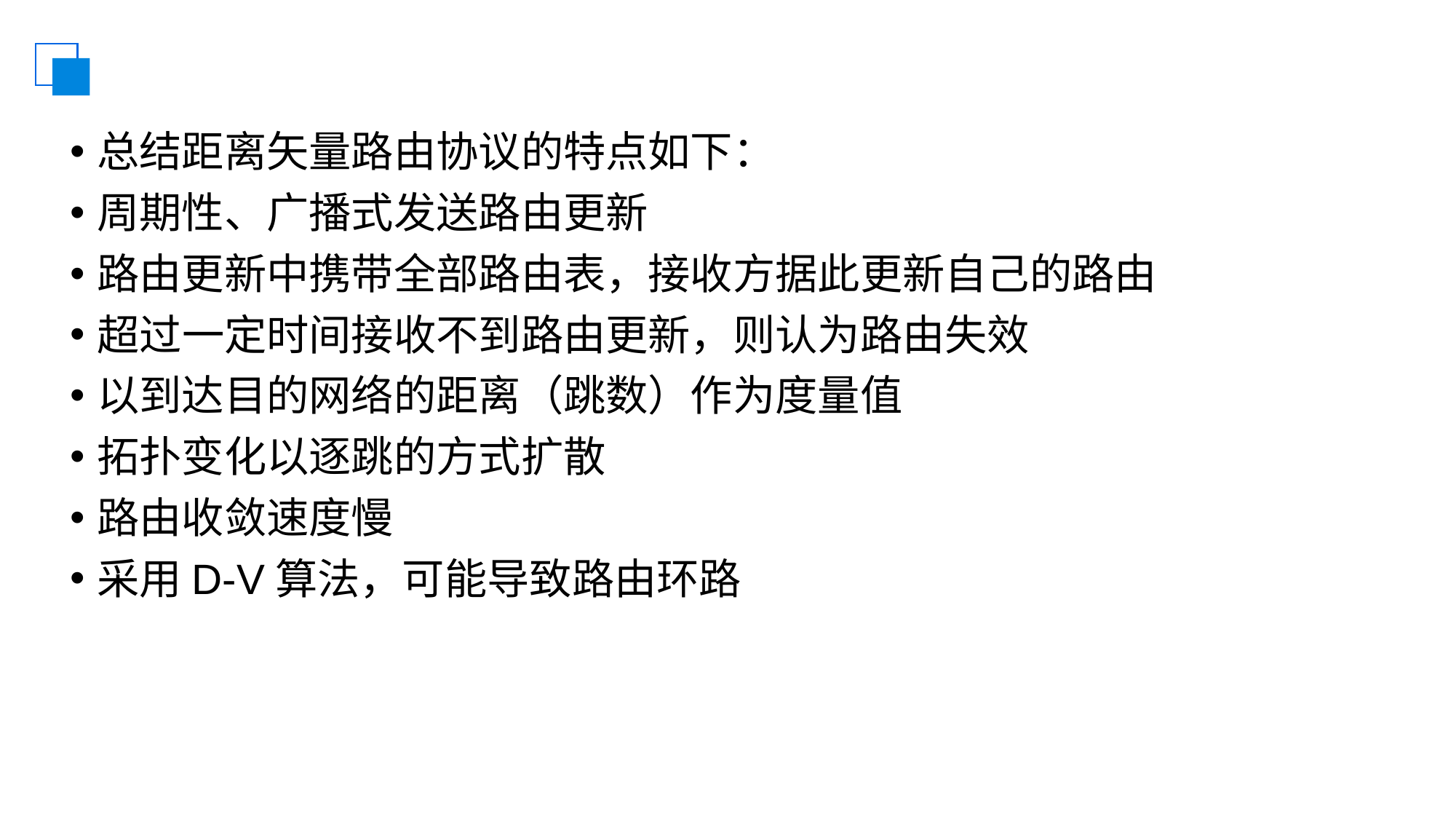

#
总结距离矢量路由协议的特点如下：
周期性、广播式发送路由更新
路由更新中携带全部路由表，接收方据此更新自己的路由
超过一定时间接收不到路由更新，则认为路由失效
以到达目的网络的距离（跳数）作为度量值
拓扑变化以逐跳的方式扩散
路由收敛速度慢
采用D-V算法，可能导致路由环路